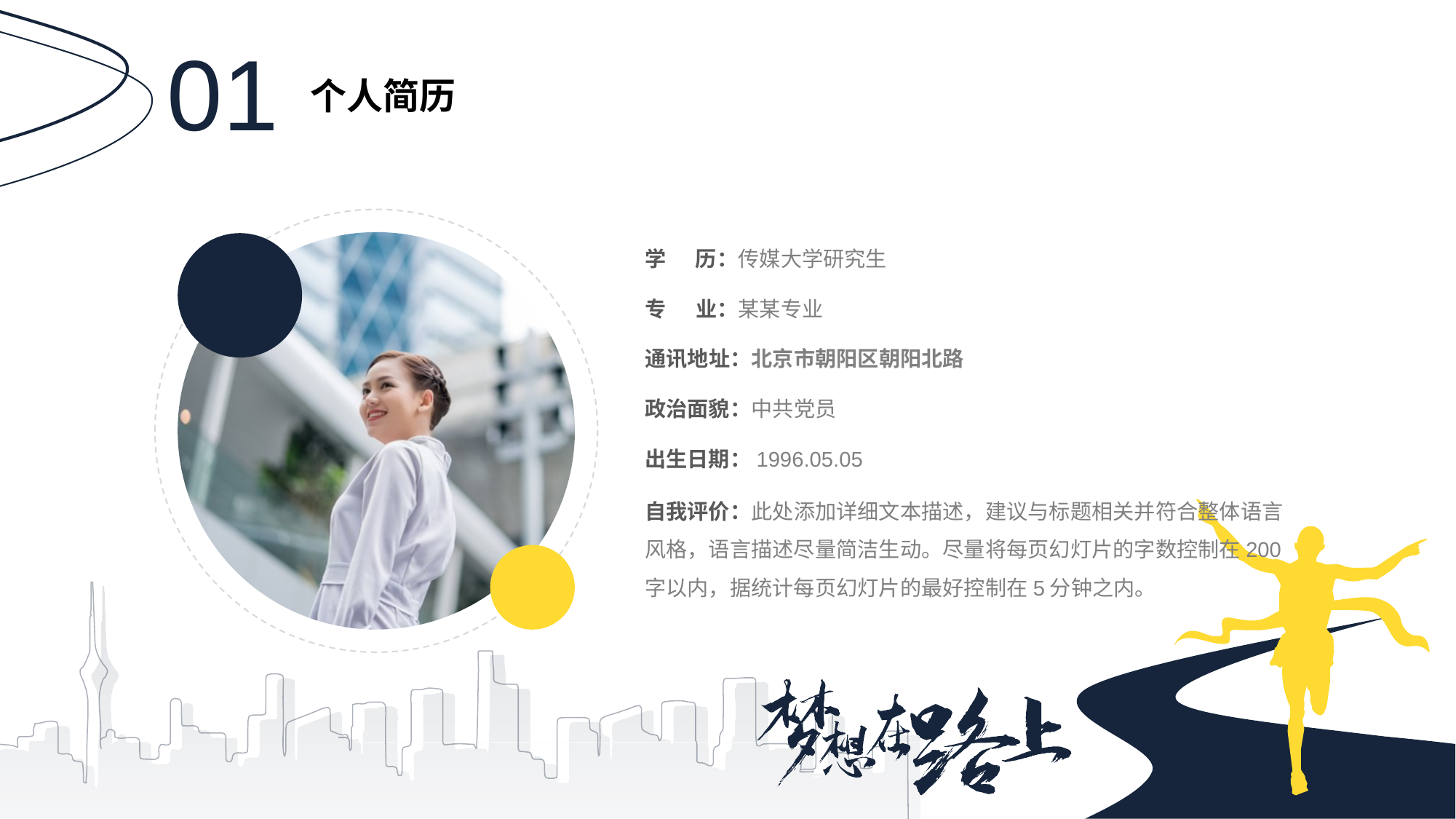

01
个人简历

学      历：传媒大学研究生
专      业：某某专业
通讯地址：北京市朝阳区朝阳北路
政治面貌：中共党员
出生日期：1996.05.05
自我评价：此处添加详细文本描述，建议与标题相关并符合整体语言风格，语言描述尽量简洁生动。尽量将每页幻灯片的字数控制在200字以内，据统计每页幻灯片的最好控制在5分钟之内。